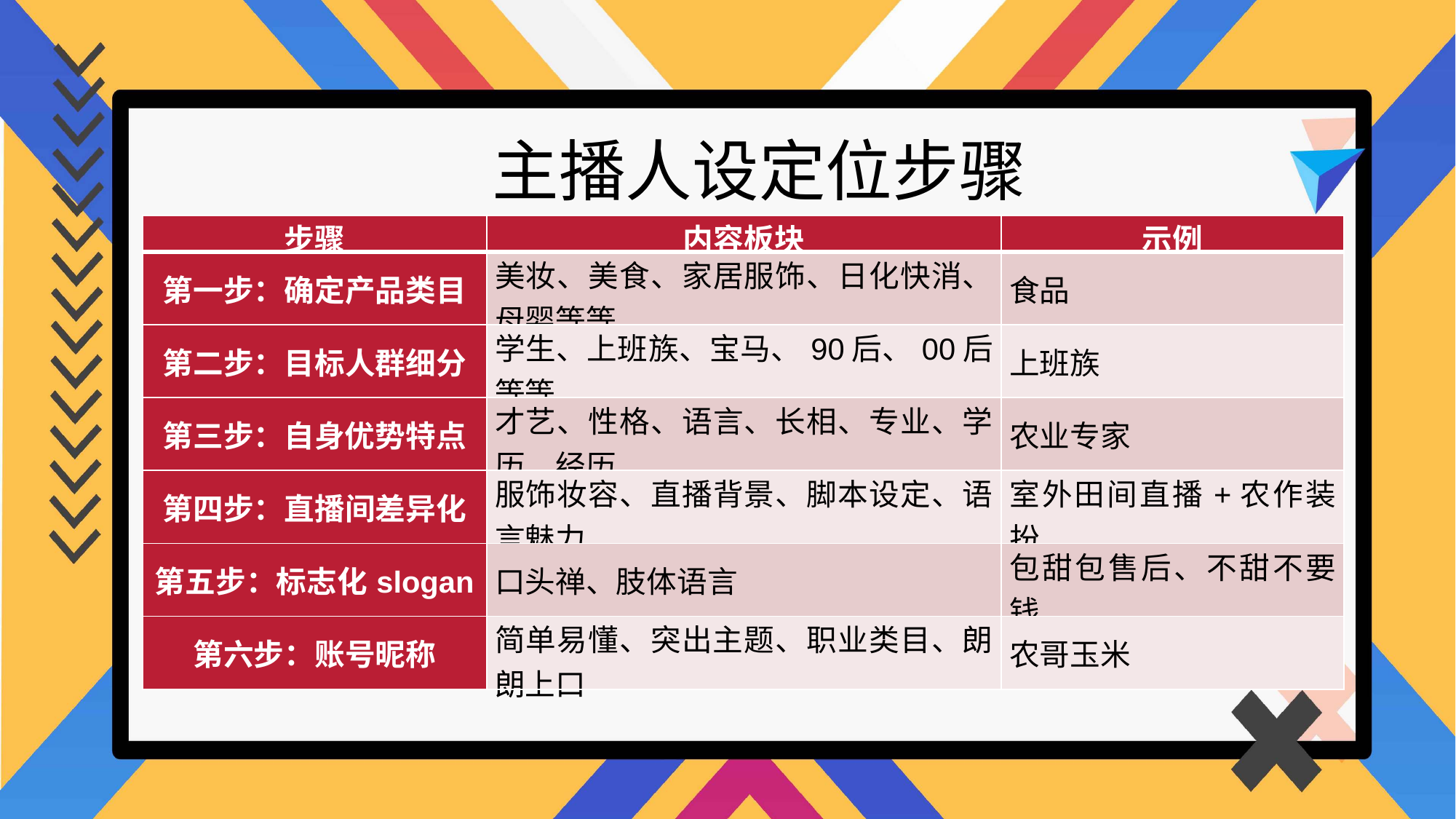

主播人设定位步骤
| 步骤 | 内容板块 | 示例 |
| --- | --- | --- |
| 第一步：确定产品类目 | 美妆、美食、家居服饰、日化快消、母婴等等 | 食品 |
| 第二步：目标人群细分 | 学生、上班族、宝马、90后、00后等等 | 上班族 |
| 第三步：自身优势特点 | 才艺、性格、语言、长相、专业、学历、经历 | 农业专家 |
| 第四步：直播间差异化 | 服饰妆容、直播背景、脚本设定、语言魅力 | 室外田间直播+农作装扮 |
| 第五步：标志化slogan | 口头禅、肢体语言 | 包甜包售后、不甜不要钱 |
| 第六步：账号昵称 | 简单易懂、突出主题、职业类目、朗朗上口 | 农哥玉米 |